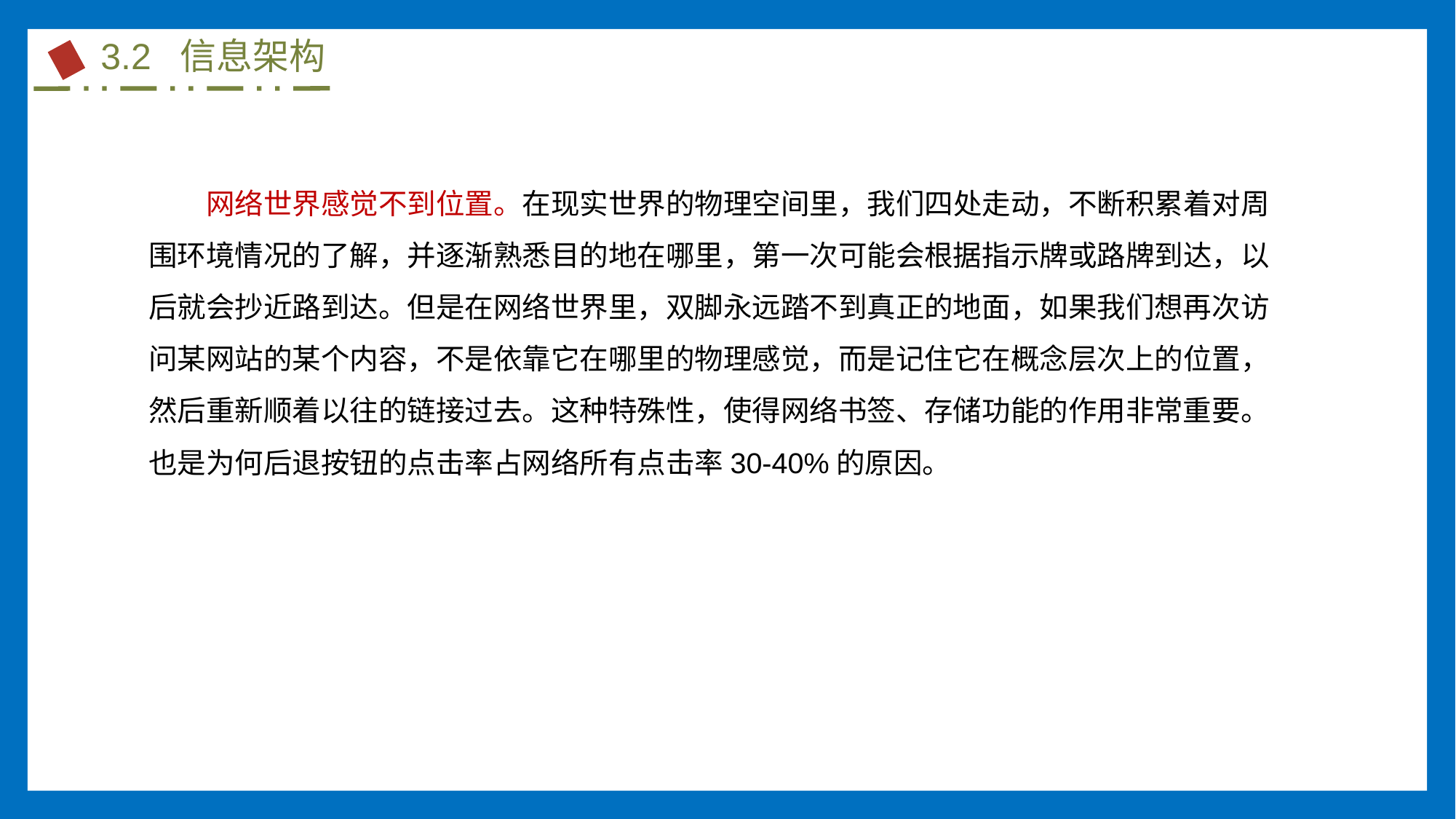

3.2  信息架构

　　网络世界感觉不到位置。在现实世界的物理空间里，我们四处走动，不断积累着对周围环境情况的了解，并逐渐熟悉目的地在哪里，第一次可能会根据指示牌或路牌到达，以后就会抄近路到达。但是在网络世界里，双脚永远踏不到真正的地面，如果我们想再次访问某网站的某个内容，不是依靠它在哪里的物理感觉，而是记住它在概念层次上的位置，然后重新顺着以往的链接过去。这种特殊性，使得网络书签、存储功能的作用非常重要。也是为何后退按钮的点击率占网络所有点击率30-40%的原因。